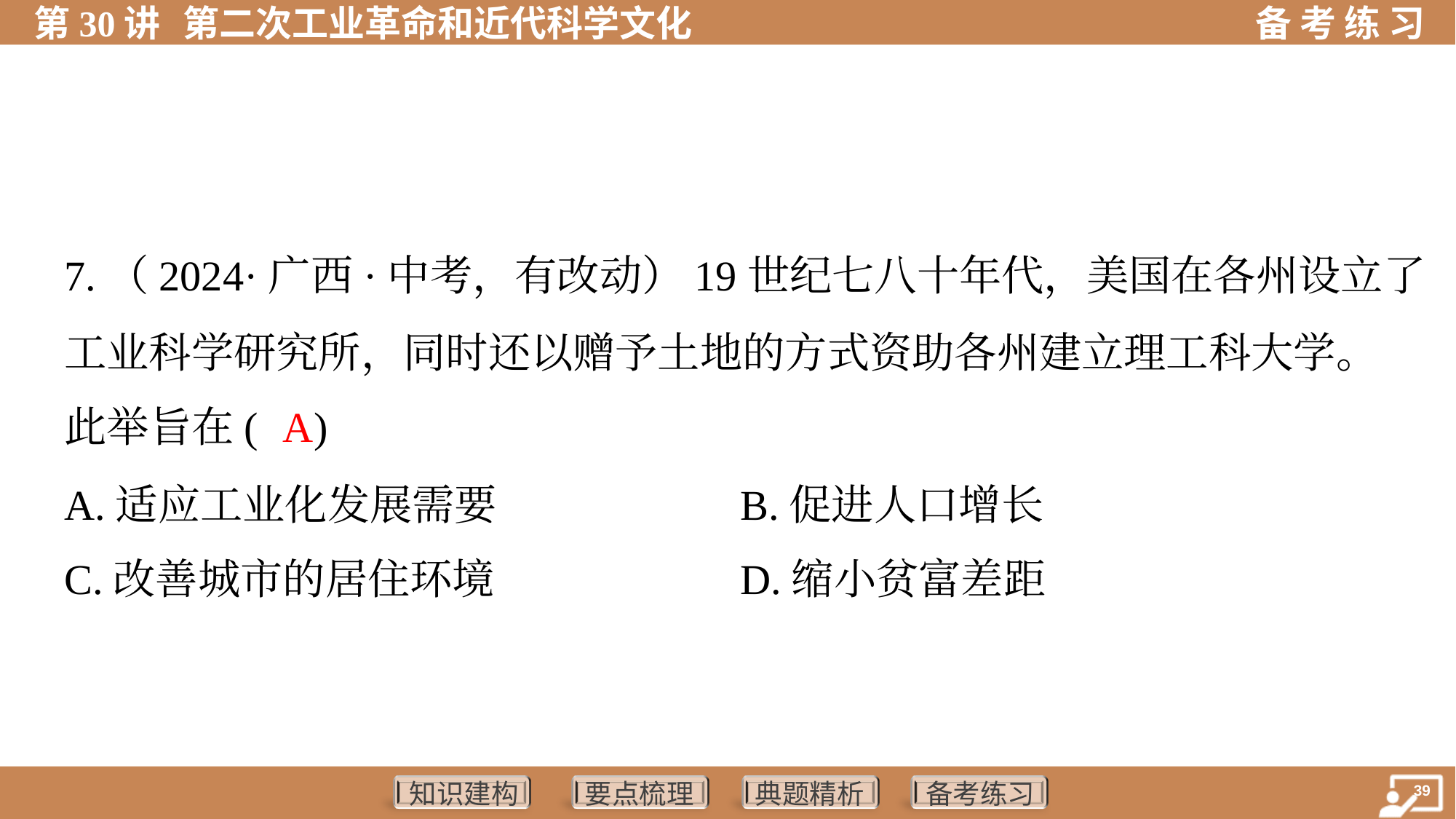

7.（2024·广西·中考，有改动）19世纪七八十年代，美国在各州设立了
工业科学研究所，同时还以赠予土地的方式资助各州建立理工科大学。
此举旨在(     )
A
A.适应工业化发展需要	B.促进人口增长
C.改善城市的居住环境	D.缩小贫富差距